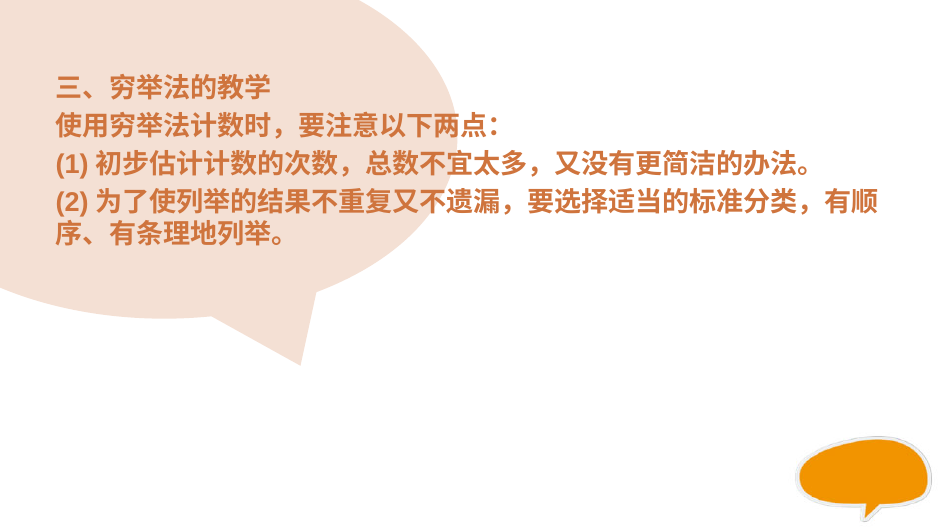

三、穷举法的教学
使用穷举法计数时，要注意以下两点：
(1)初步估计计数的次数，总数不宜太多，又没有更简洁的办法。
(2)为了使列举的结果不重复又不遗漏，要选择适当的标准分类，有顺序、有条理地列举。